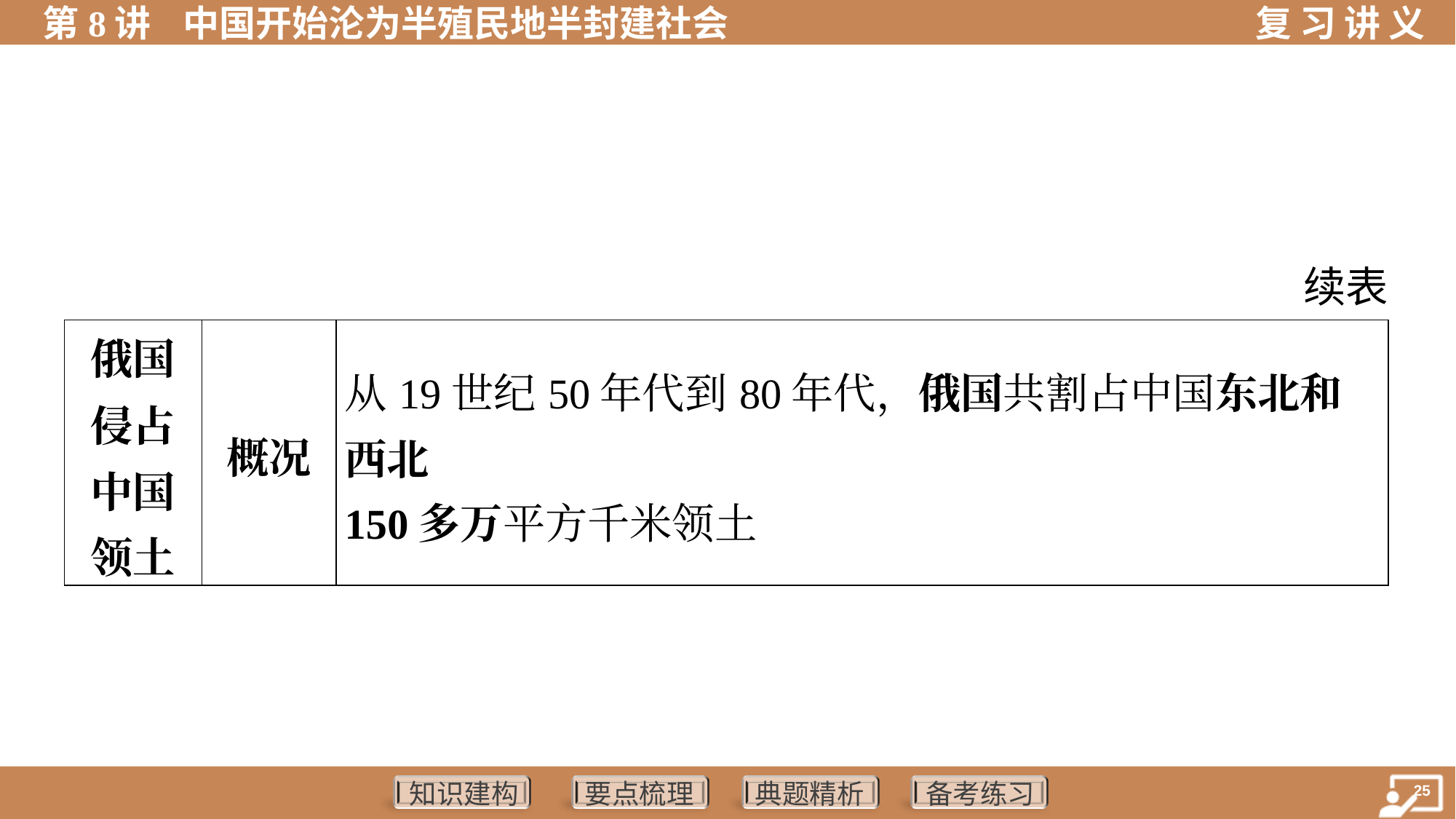

续表
| 俄国 侵占 中国 领土 | 概况 | 从19世纪50年代到80年代，俄国共割占中国东北和西北 150多万平方千米领土 |
| --- | --- | --- |